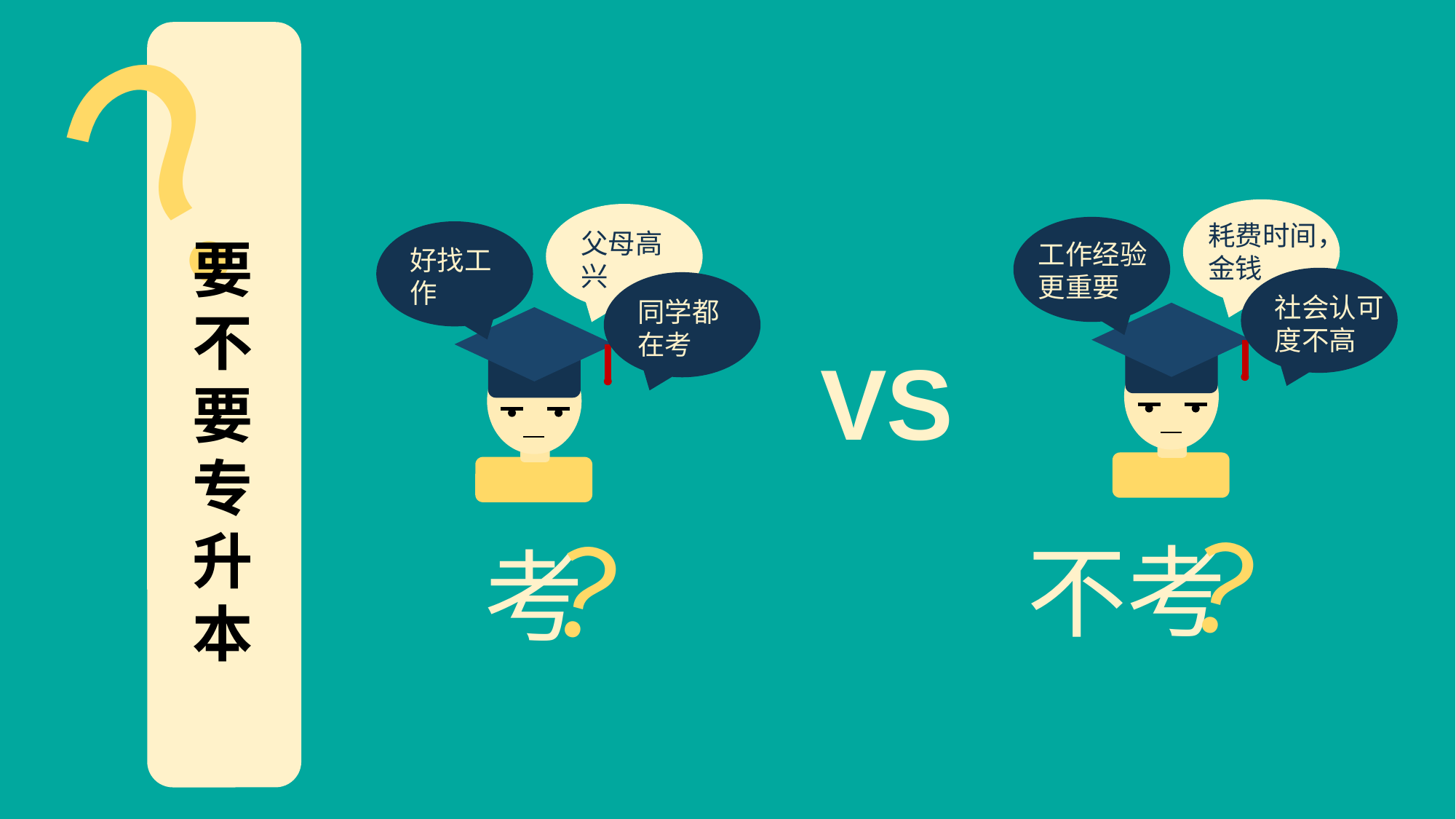

？

耗费时间，金钱

父母高兴

工作经验更重要

好找工作
要不要专升本

社会认可度不高

同学都在考

VS
？
？
不考
考